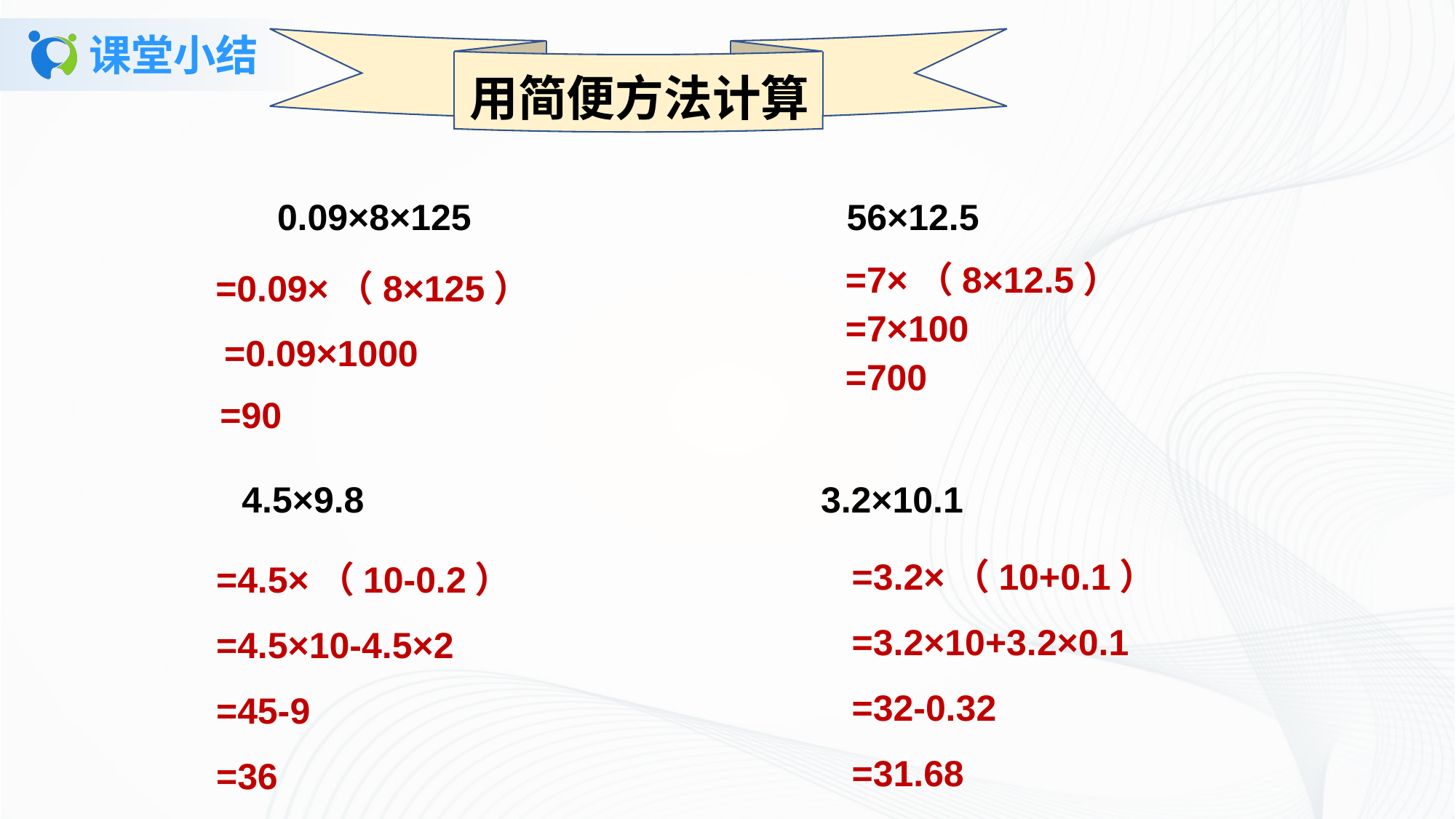

# 课堂小结
用简便方法计算
0.09×8×125                                     56×12.5
=7×（8×12.5）
=7×100
=700

=0.09×（8×125）
=0.09×1000
=90
4.5×9.8                                             3.2×10.1
=3.2×（10+0.1）
=3.2×10+3.2×0.1
=32-0.32
=31.68
=4.5×（10-0.2）
=4.5×10-4.5×2
=45-9
=36